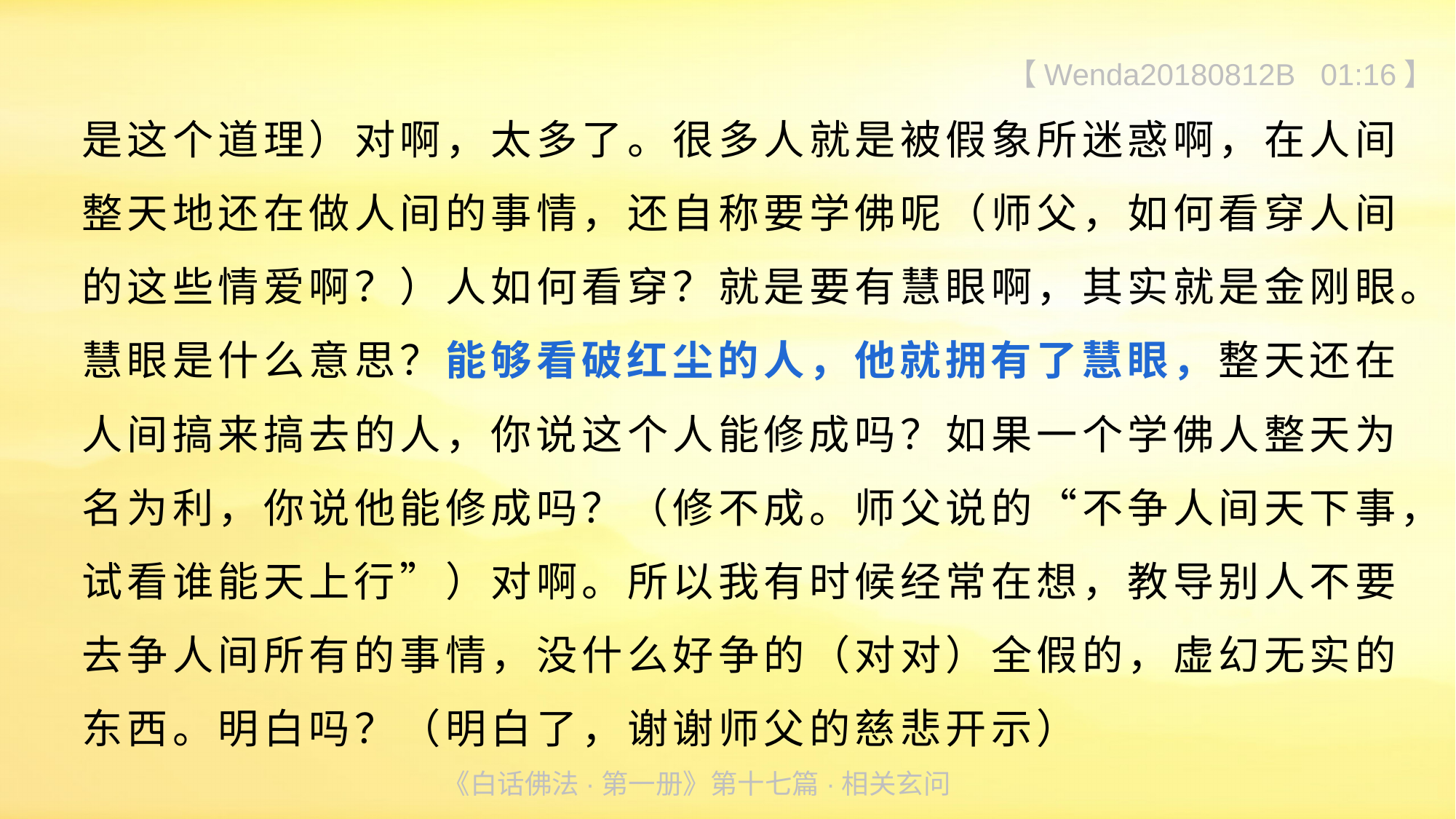

【Wenda20180812B   01:16】
是这个道理）对啊，太多了。很多人就是被假象所迷惑啊，在人间整天地还在做人间的事情，还自称要学佛呢（师父，如何看穿人间的这些情爱啊？）人如何看穿？就是要有慧眼啊，其实就是金刚眼。慧眼是什么意思？能够看破红尘的人，他就拥有了慧眼，整天还在人间搞来搞去的人，你说这个人能修成吗？如果一个学佛人整天为名为利，你说他能修成吗？（修不成。师父说的“不争人间天下事，试看谁能天上行”）对啊。所以我有时候经常在想，教导别人不要去争人间所有的事情，没什么好争的（对对）全假的，虚幻无实的东西。明白吗？（明白了，谢谢师父的慈悲开示）
《白话佛法·第一册》第十七篇·相关玄问